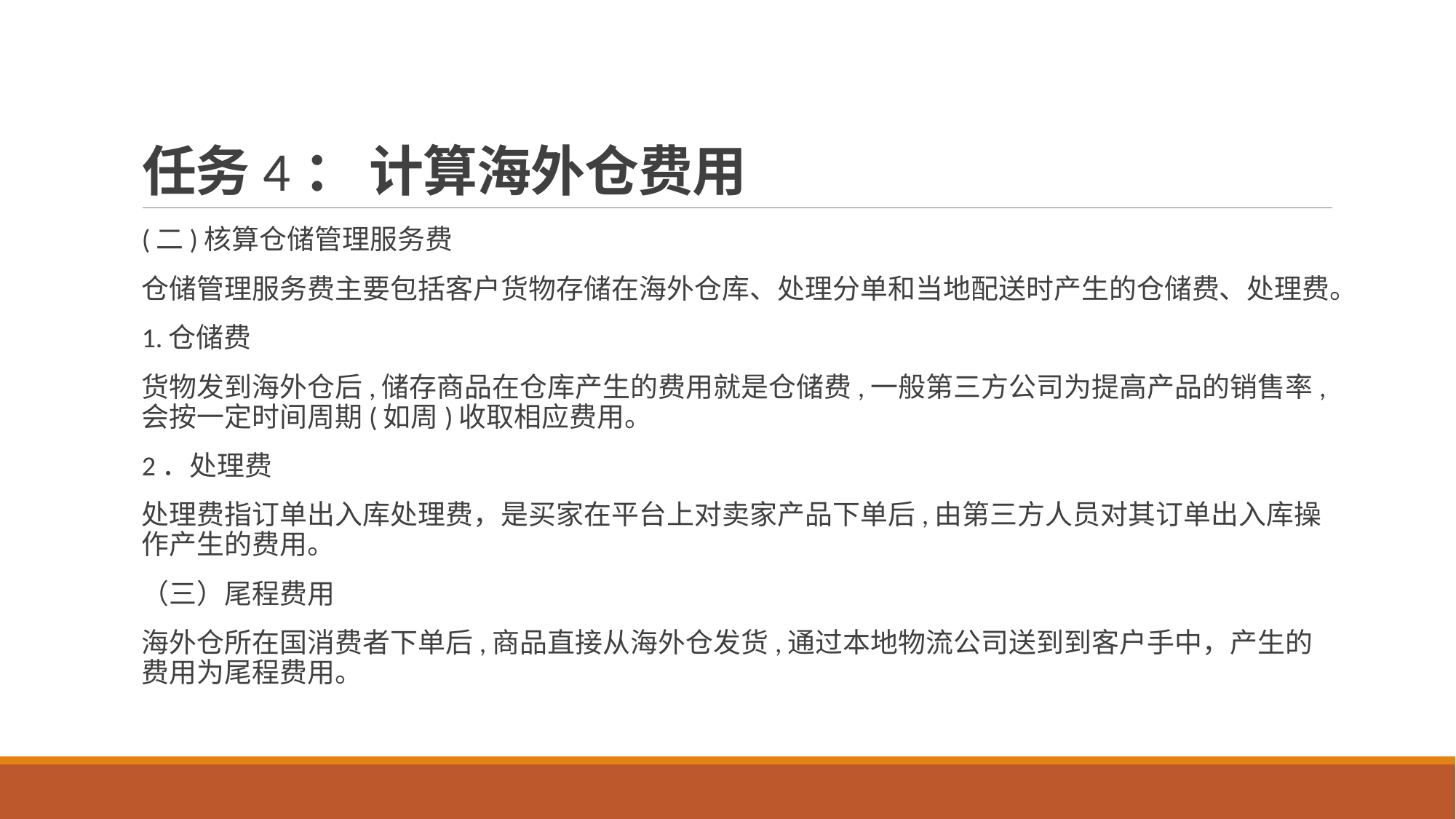

# 任务4： 计算海外仓费用
(二)核算仓储管理服务费
仓储管理服务费主要包括客户货物存储在海外仓库、处理分单和当地配送时产生的仓储费、处理费。
1.仓储费
货物发到海外仓后,储存商品在仓库产生的费用就是仓储费,一般第三方公司为提高产品的销售率,会按一定时间周期(如周)收取相应费用。
2．处理费
处理费指订单出入库处理费，是买家在平台上对卖家产品下单后,由第三方人员对其订单出入库操作产生的费用。
（三）尾程费用
海外仓所在国消费者下单后,商品直接从海外仓发货,通过本地物流公司送到到客户手中，产生的费用为尾程费用。